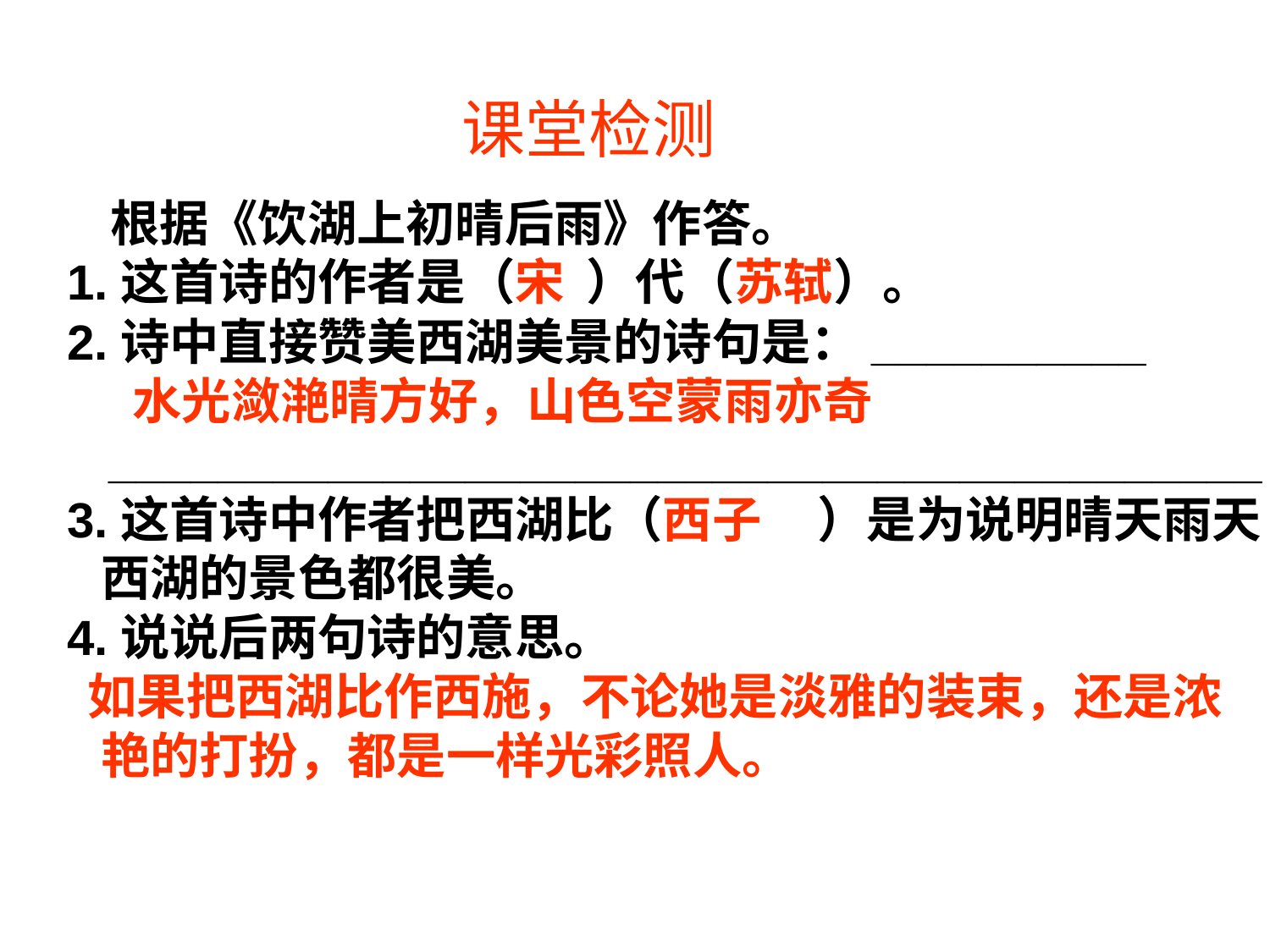

# 课堂检测
    根据《饮湖上初晴后雨》作答。
 1.这首诗的作者是（宋  ）代（苏轼）。
 2.诗中直接赞美西湖美景的诗句是：__________
      水光潋滟晴方好，山色空蒙雨亦奇
    __________________________________________
 3.这首诗中作者把西湖比（西子     ）是为说明晴天雨天西湖的景色都很美。
 4.说说后两句诗的意思。
  如果把西湖比作西施，不论她是淡雅的装束，还是浓艳的打扮，都是一样光彩照人。